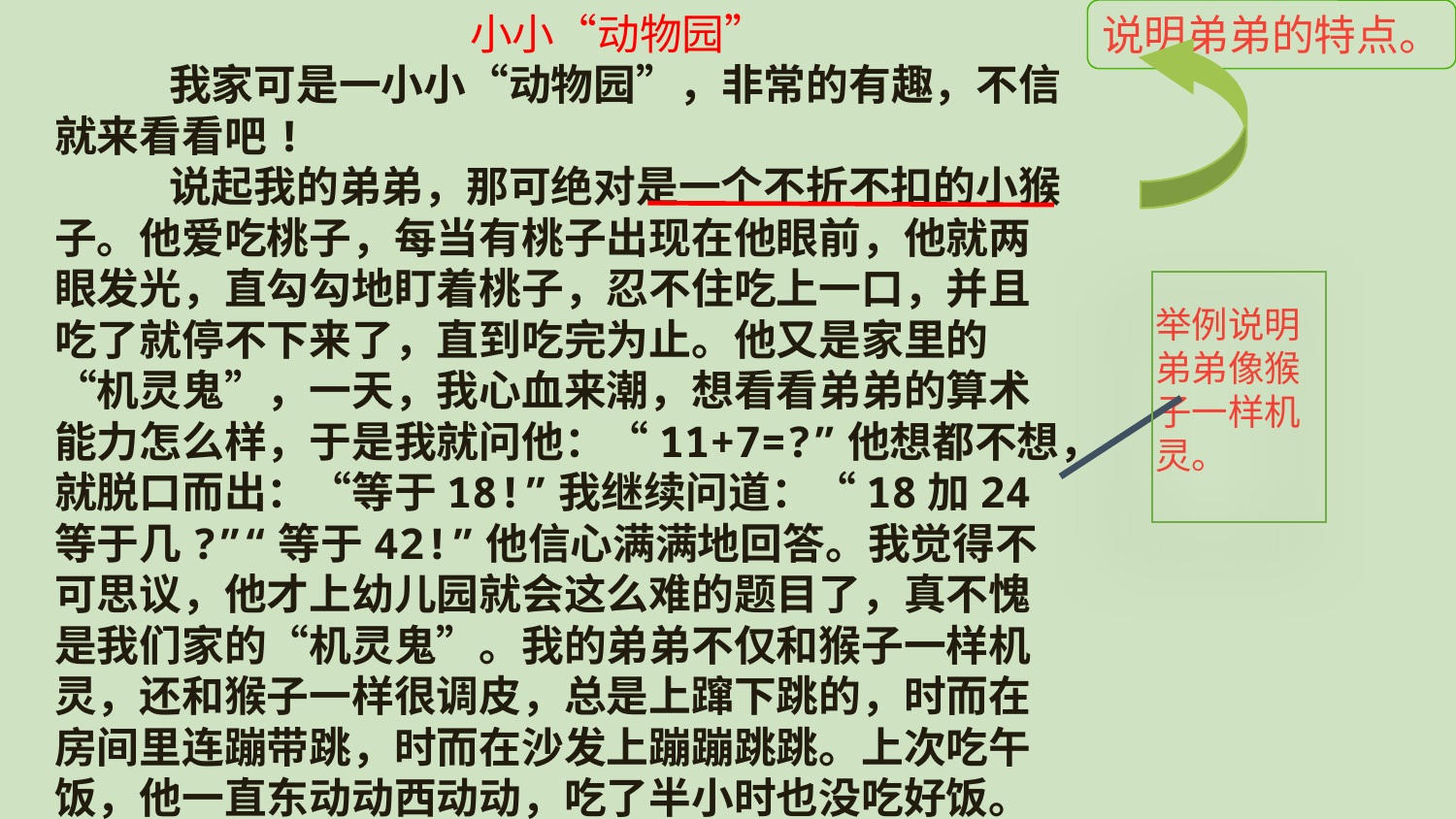

小小“动物园”
我家可是一小小“动物园”，非常的有趣，不信就来看看吧!
说起我的弟弟，那可绝对是一个不折不扣的小猴子。他爱吃桃子，每当有桃子出现在他眼前，他就两眼发光，直勾勾地盯着桃子，忍不住吃上一口，并且吃了就停不下来了，直到吃完为止。他又是家里的“机灵鬼”，一天，我心血来潮，想看看弟弟的算术能力怎么样，于是我就问他：“11+7=?”他想都不想，就脱口而出：“等于18!”我继续问道：“18加24等于几?”“等于42!”他信心满满地回答。我觉得不可思议，他才上幼儿园就会这么难的题目了，真不愧是我们家的“机灵鬼”。我的弟弟不仅和猴子一样机灵，还和猴子一样很调皮，总是上蹿下跳的，时而在房间里连蹦带跳，时而在沙发上蹦蹦跳跳。上次吃午饭，他一直东动动西动动，吃了半小时也没吃好饭。

说明弟弟的特点。

举例说明弟弟像猴子一样机灵。